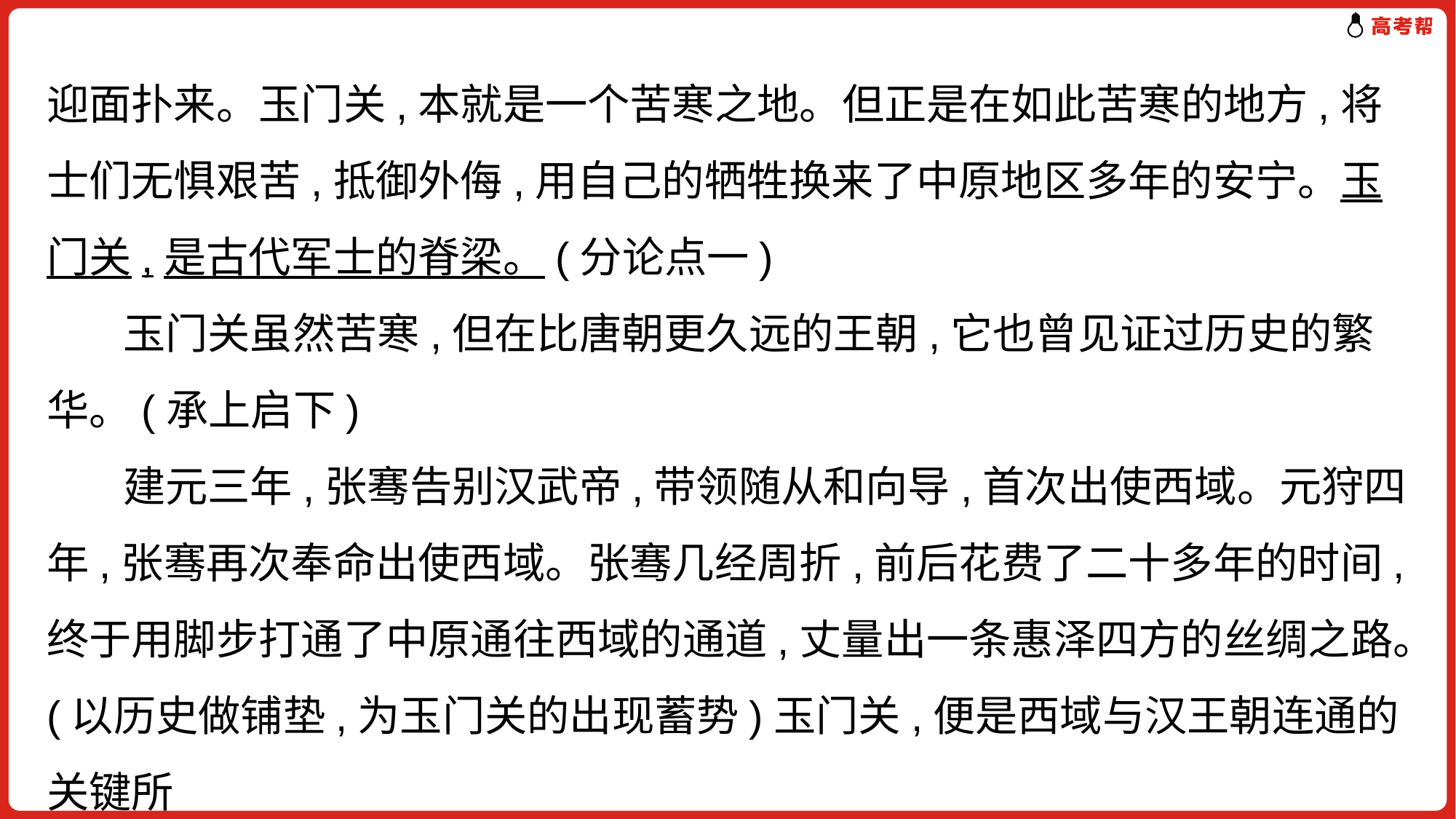

迎面扑来。玉门关,本就是一个苦寒之地。但正是在如此苦寒的地方,将士们无惧艰苦,抵御外侮,用自己的牺牲换来了中原地区多年的安宁。玉门关,是古代军士的脊梁。(分论点一)
       玉门关虽然苦寒,但在比唐朝更久远的王朝,它也曾见证过历史的繁华。(承上启下)
       建元三年,张骞告别汉武帝,带领随从和向导,首次出使西域。元狩四年,张骞再次奉命出使西域。张骞几经周折,前后花费了二十多年的时间,终于用脚步打通了中原通往西域的通道,丈量出一条惠泽四方的丝绸之路。(以历史做铺垫,为玉门关的出现蓄势)玉门关,便是西域与汉王朝连通的关键所